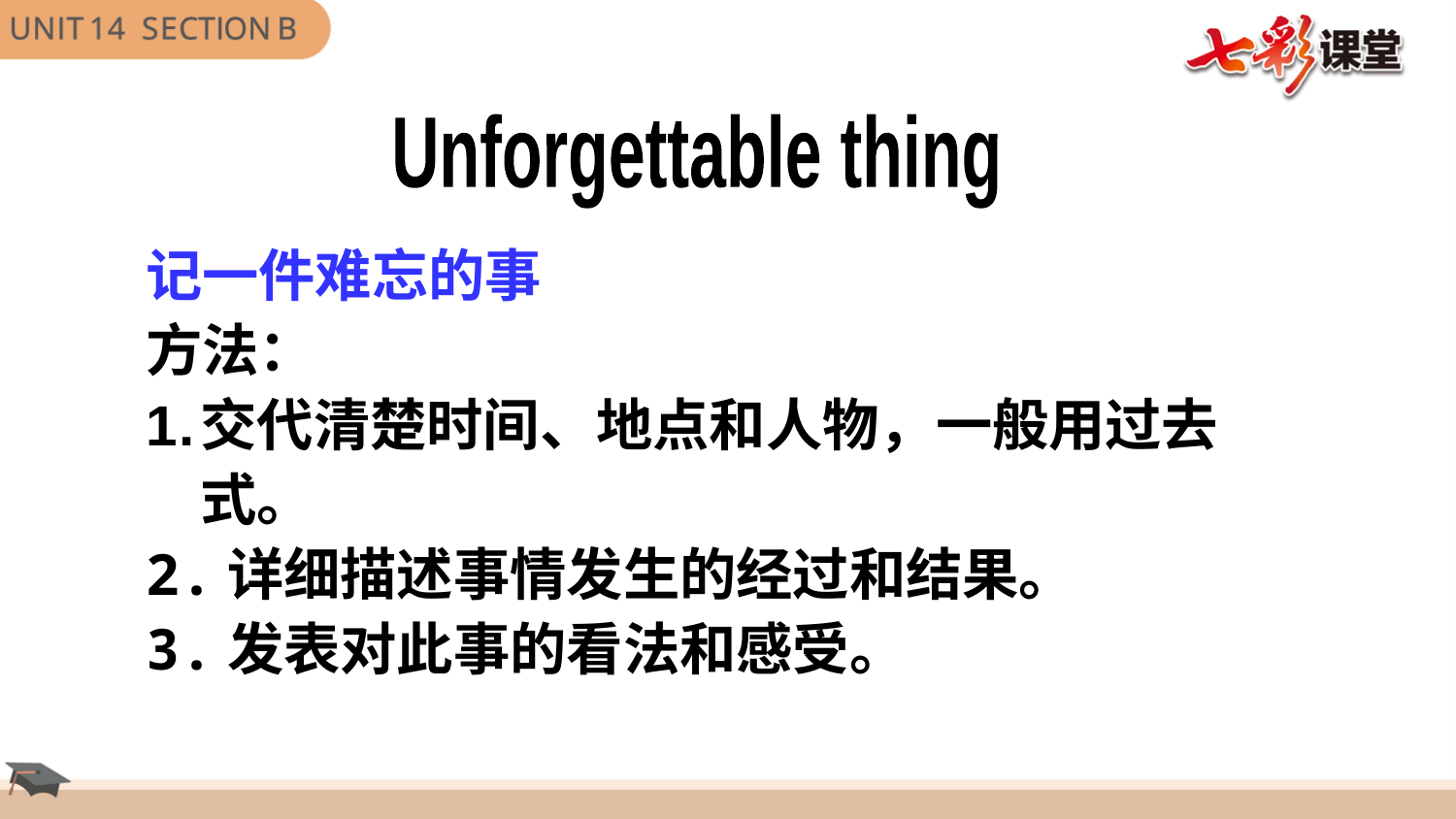

Unforgettable thing
记一件难忘的事
方法：
交代清楚时间、地点和人物，一般用过去式。
2.详细描述事情发生的经过和结果。
3.发表对此事的看法和感受。